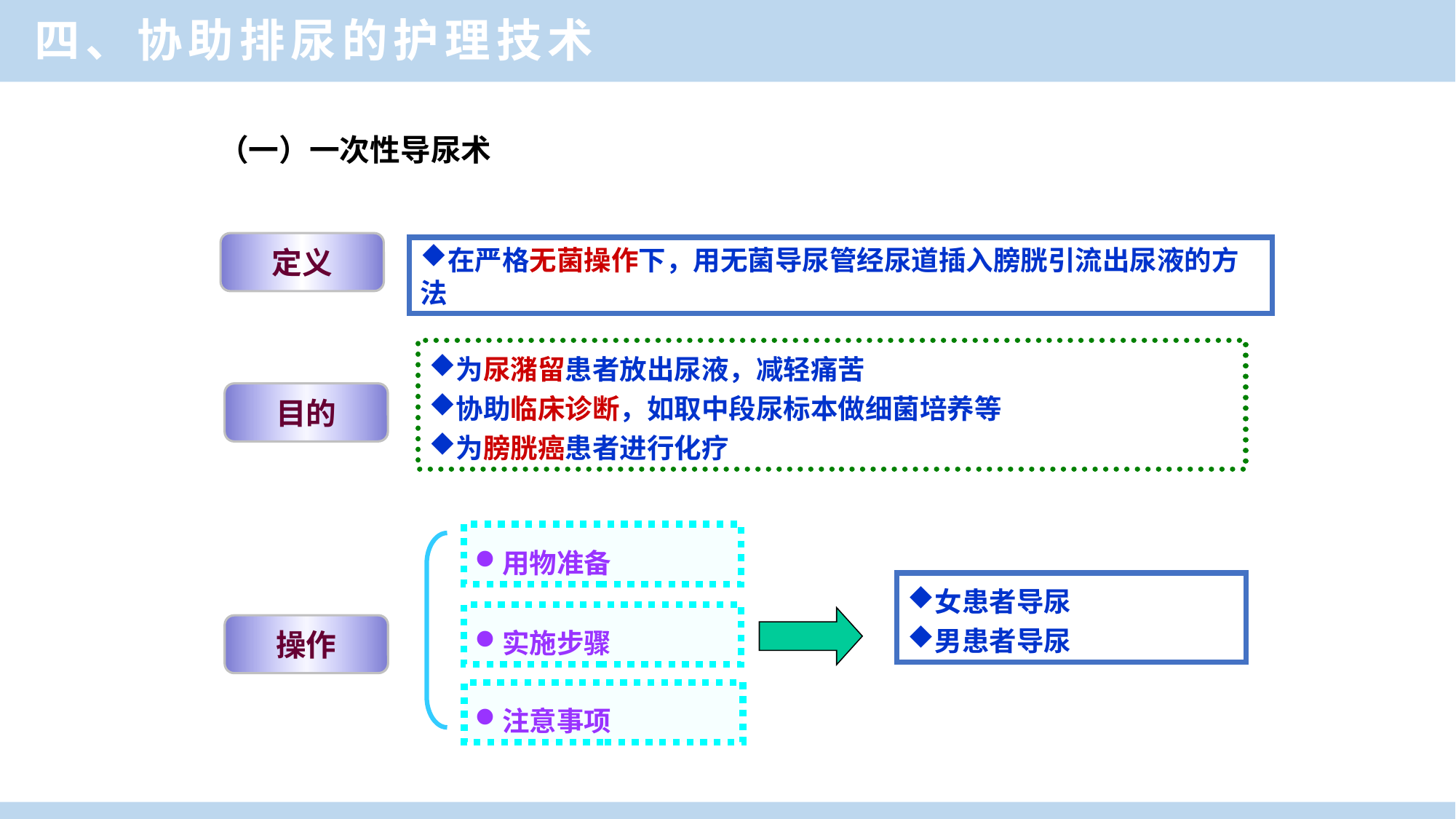

四、协助排尿的护理技术
（一）一次性导尿术
定义
在严格无菌操作下，用无菌导尿管经尿道插入膀胱引流出尿液的方法
为尿潴留患者放出尿液，减轻痛苦
协助临床诊断，如取中段尿标本做细菌培养等
为膀胱癌患者进行化疗
目的
用物准备

女患者导尿
男患者导尿
实施步骤

操作
注意事项